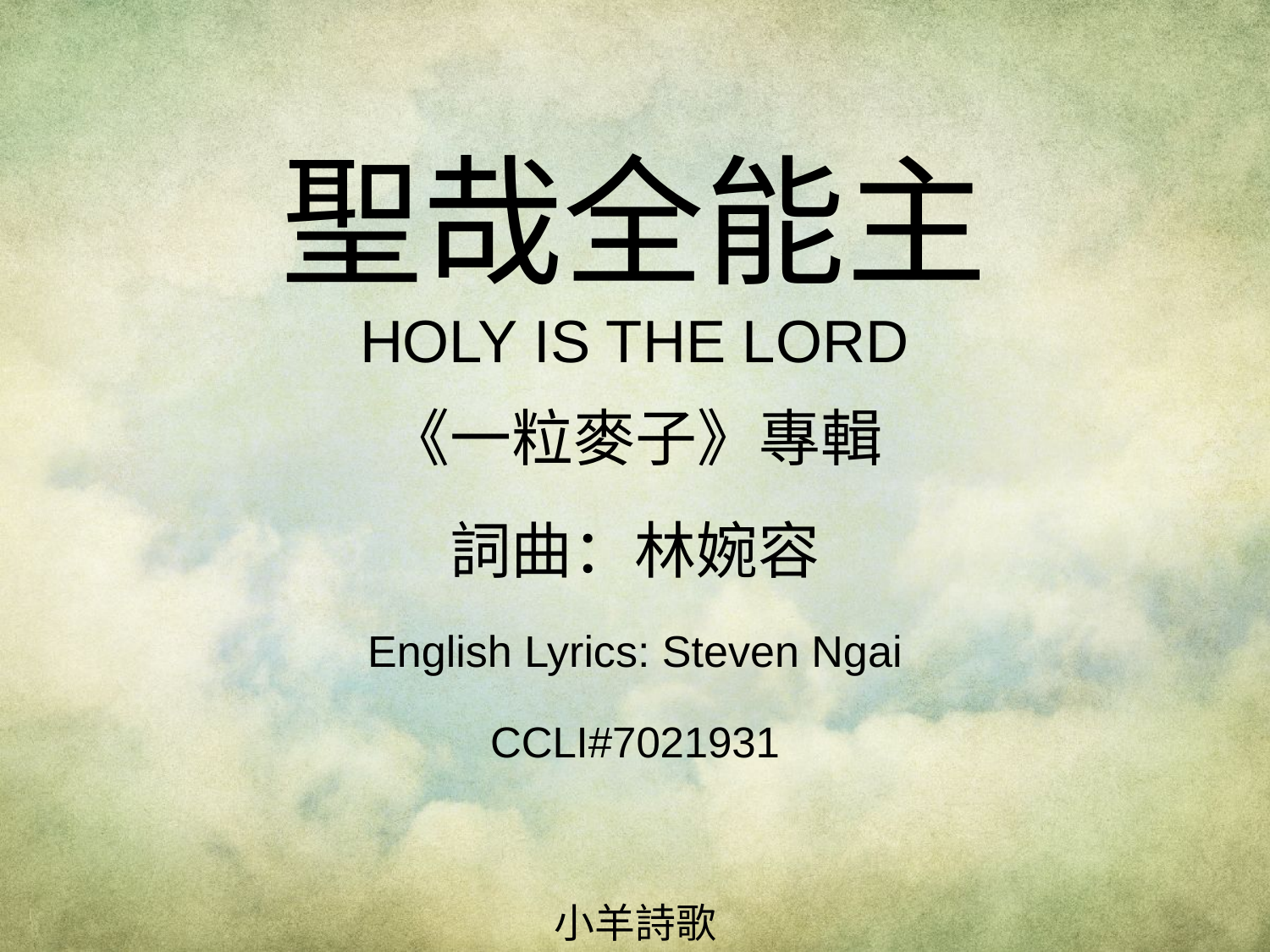

聖哉全能主
HOLY IS THE LORD
# 《一粒麥子》專輯 詞曲：林婉容 English Lyrics: Steven Ngai CCLI#7021931

小羊詩歌